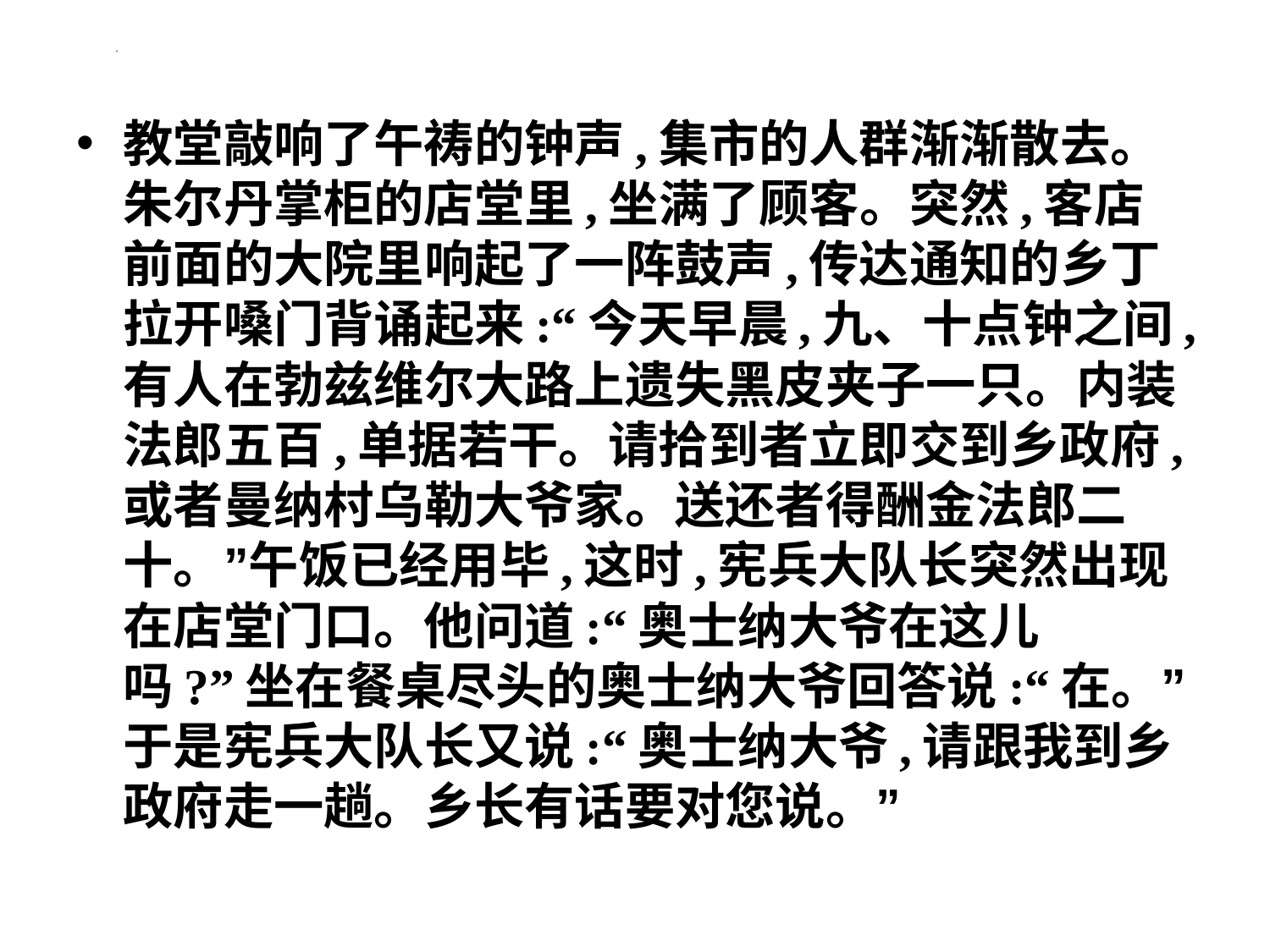

教堂敲响了午祷的钟声,集市的人群渐渐散去。朱尔丹掌柜的店堂里,坐满了顾客。突然,客店前面的大院里响起了一阵鼓声,传达通知的乡丁拉开嗓门背诵起来:“今天早晨,九、十点钟之间,有人在勃兹维尔大路上遗失黑皮夹子一只。内装法郎五百,单据若干。请拾到者立即交到乡政府,或者曼纳村乌勒大爷家。送还者得酬金法郎二十。”午饭已经用毕,这时,宪兵大队长突然出现在店堂门口。他问道:“奥士纳大爷在这儿吗?”坐在餐桌尽头的奥士纳大爷回答说:“在。”于是宪兵大队长又说:“奥士纳大爷,请跟我到乡政府走一趟。乡长有话要对您说。”